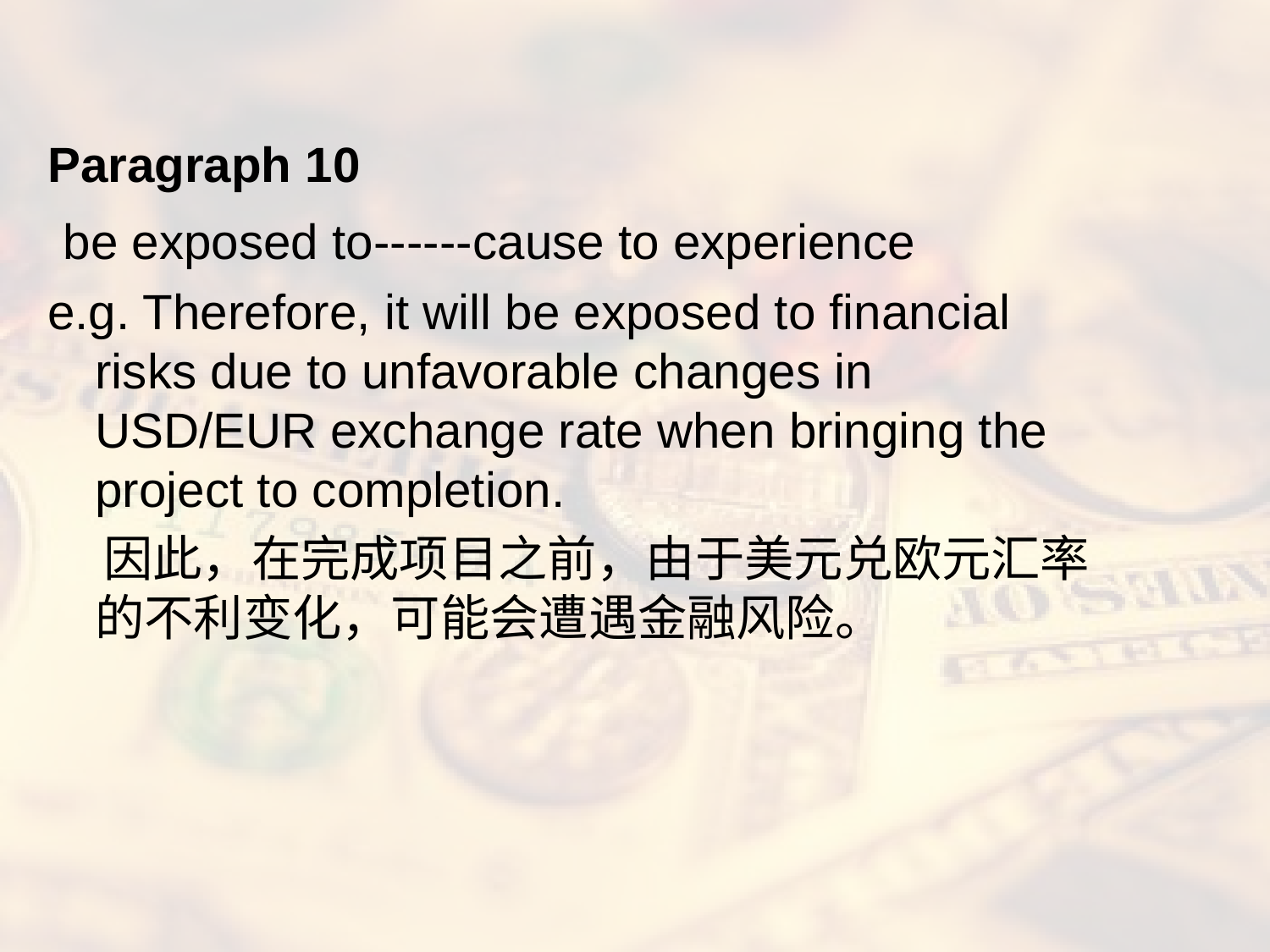

#
Paragraph 10
 be exposed to------cause to experience
e.g. Therefore, it will be exposed to financial risks due to unfavorable changes in USD/EUR exchange rate when bringing the project to completion.
    因此，在完成项目之前，由于美元兑欧元汇率的不利变化，可能会遭遇金融风险。